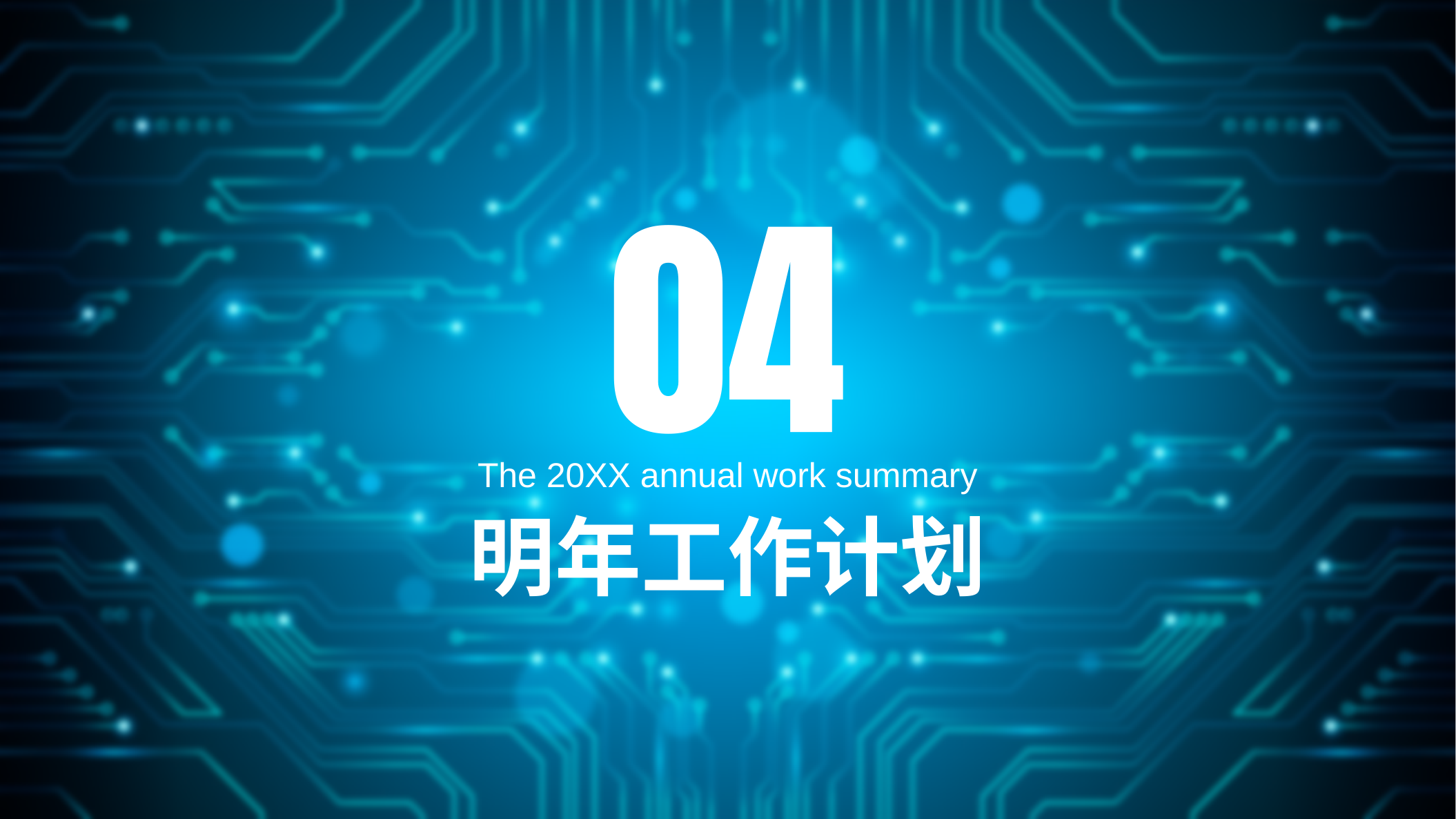

04
The 20XX annual work summary
明年工作计划